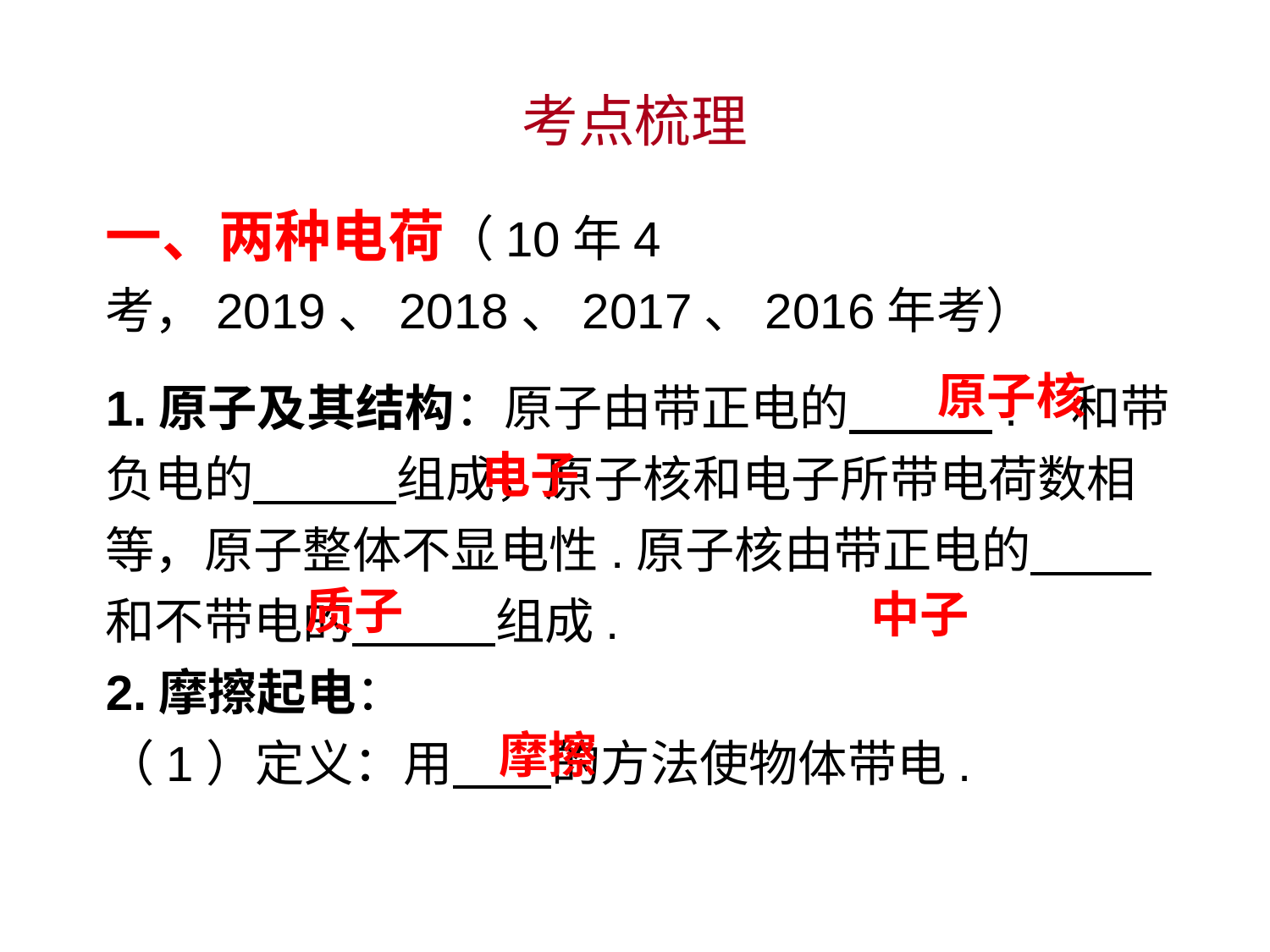

考点梳理
一、两种电荷（10年4考，2019、2018、2017、2016年考）
1.原子及其结构：原子由带正电的             .   和带负电的             组成，原子核和电子所带电荷数相等，原子整体不显电性.原子核由带正电的            和不带电的             组成.
2.摩擦起电：
（1）定义：用         的方法使物体带电.
 原子核
 电子
质子
 中子
 摩擦